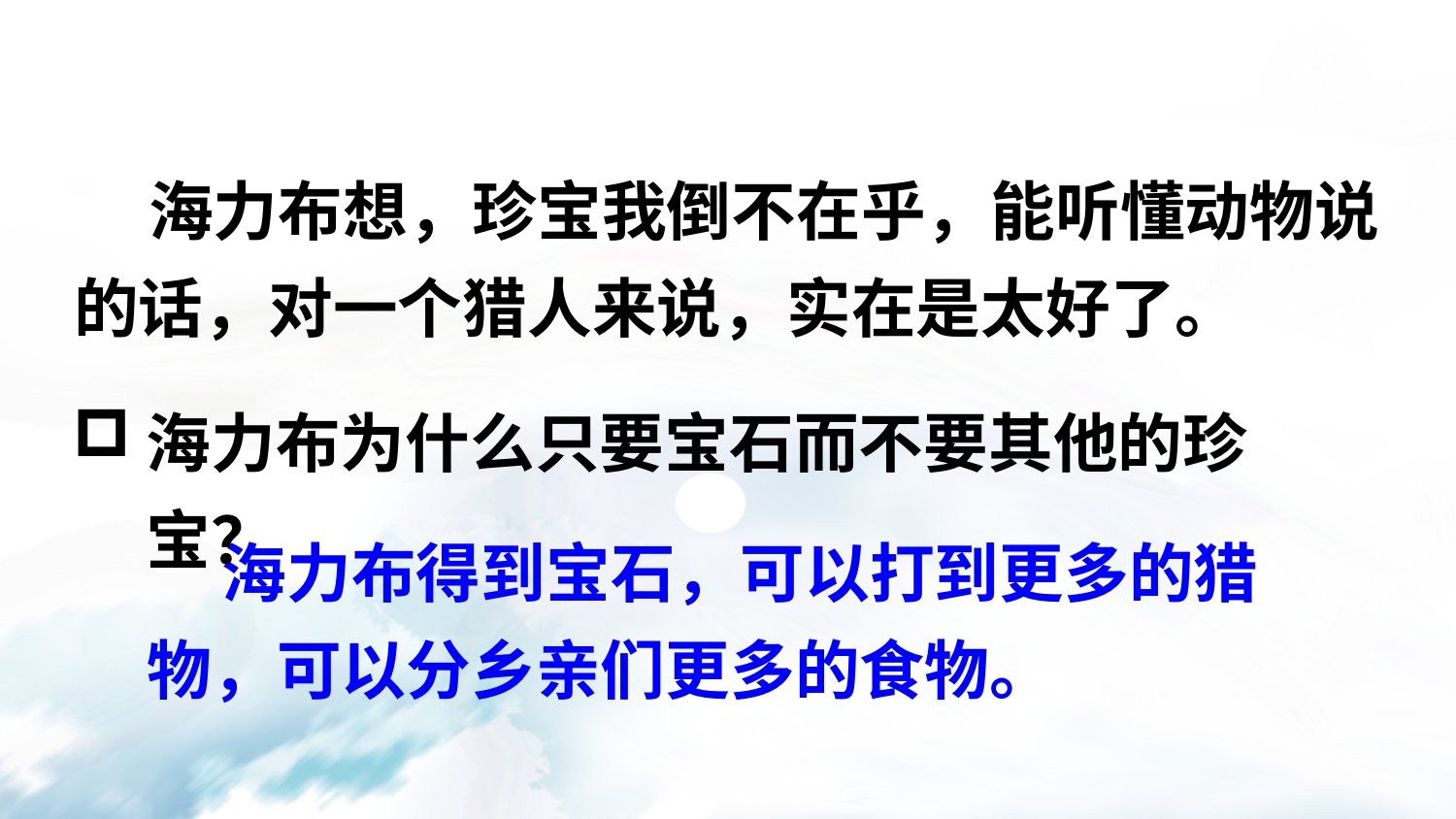

海力布想，珍宝我倒不在乎，能听懂动物说的话，对一个猎人来说，实在是太好了。
海力布为什么只要宝石而不要其他的珍宝？
    海力布得到宝石，可以打到更多的猎物，可以分乡亲们更多的食物。